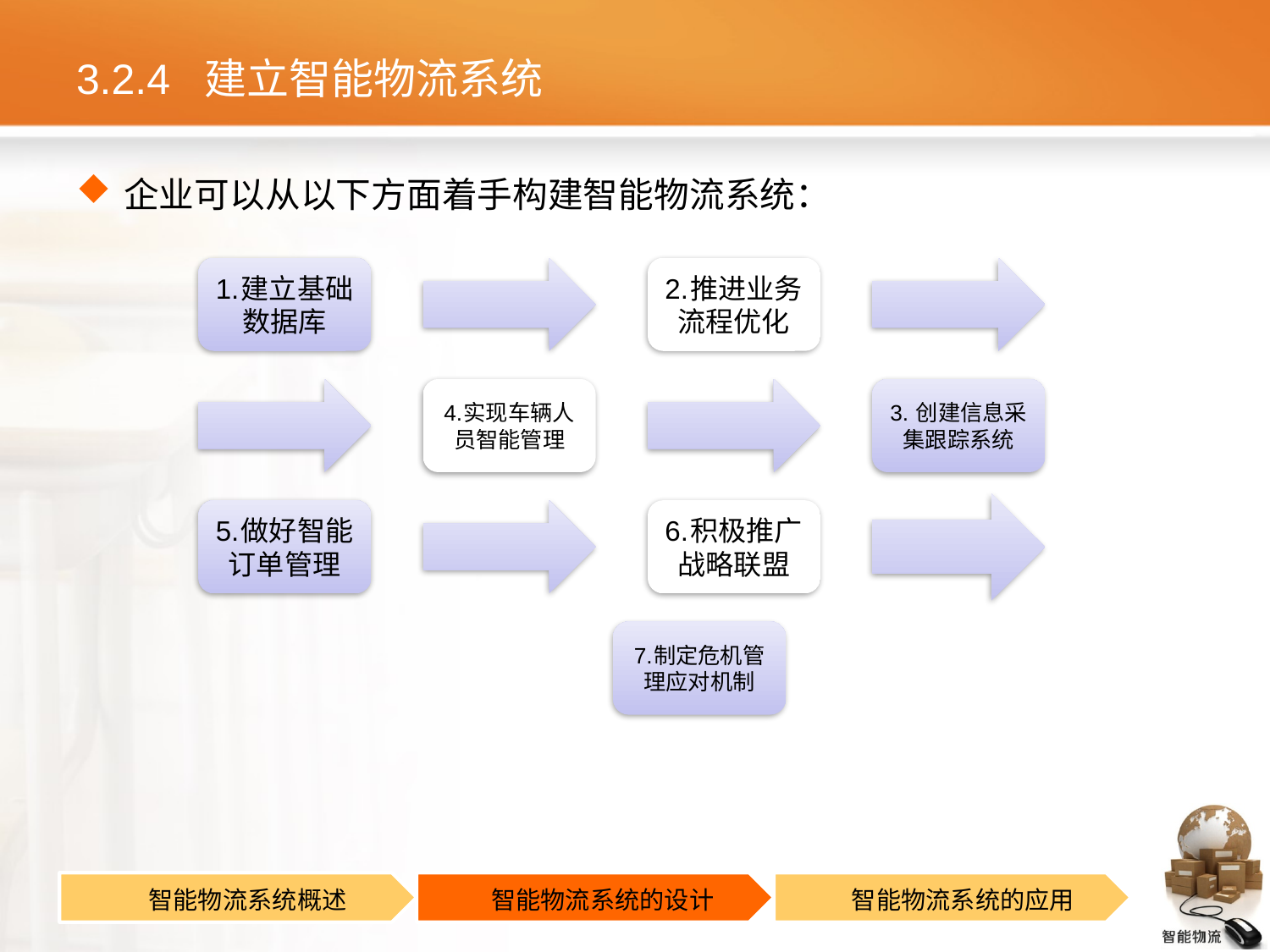

# 3.2.4  建立智能物流系统
企业可以从以下方面着手构建智能物流系统：

1.建立基础数据库
4.实现车辆人员智能管理
5.做好智能订单管理
6.积极推广战略联盟
7.制定危机管理应对机制
2.推进业务流程优化
3. 创建信息采集跟踪系统